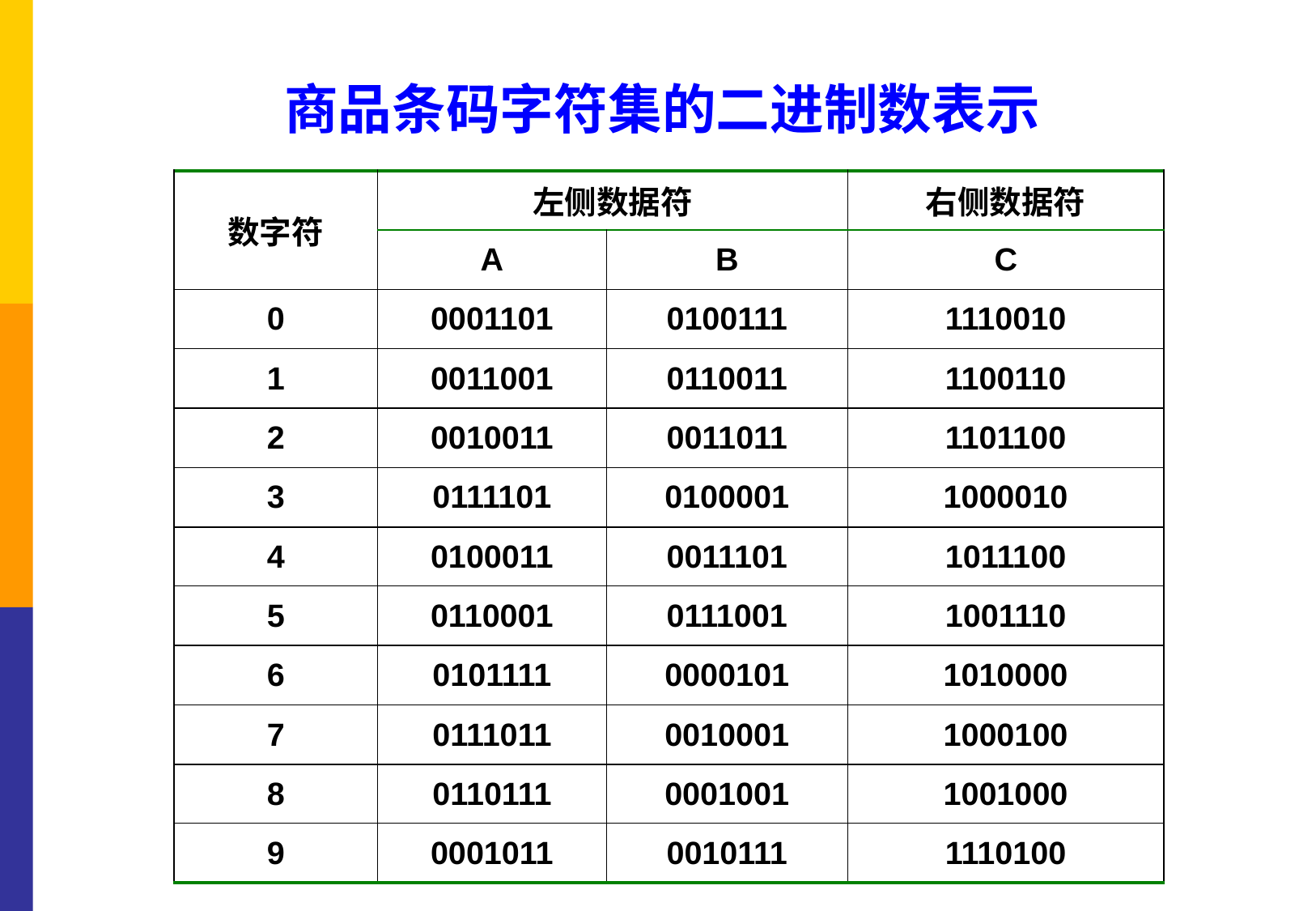

# 商品条码字符集的二进制数表示
| 数字符 | 左侧数据符 |  | 右侧数据符 |
| --- | --- | --- | --- |
|  | A | B | C |
| 0 | 0001101 | 0100111 | 1110010 |
| 1 | 0011001 | 0110011 | 1100110 |
| 2 | 0010011 | 0011011 | 1101100 |
| 3 | 0111101 | 0100001 | 1000010 |
| 4 | 0100011 | 0011101 | 1011100 |
| 5 | 0110001 | 0111001 | 1001110 |
| 6 | 0101111 | 0000101 | 1010000 |
| 7 | 0111011 | 0010001 | 1000100 |
| 8 | 0110111 | 0001001 | 1001000 |
| 9 | 0001011 | 0010111 | 1110100 |